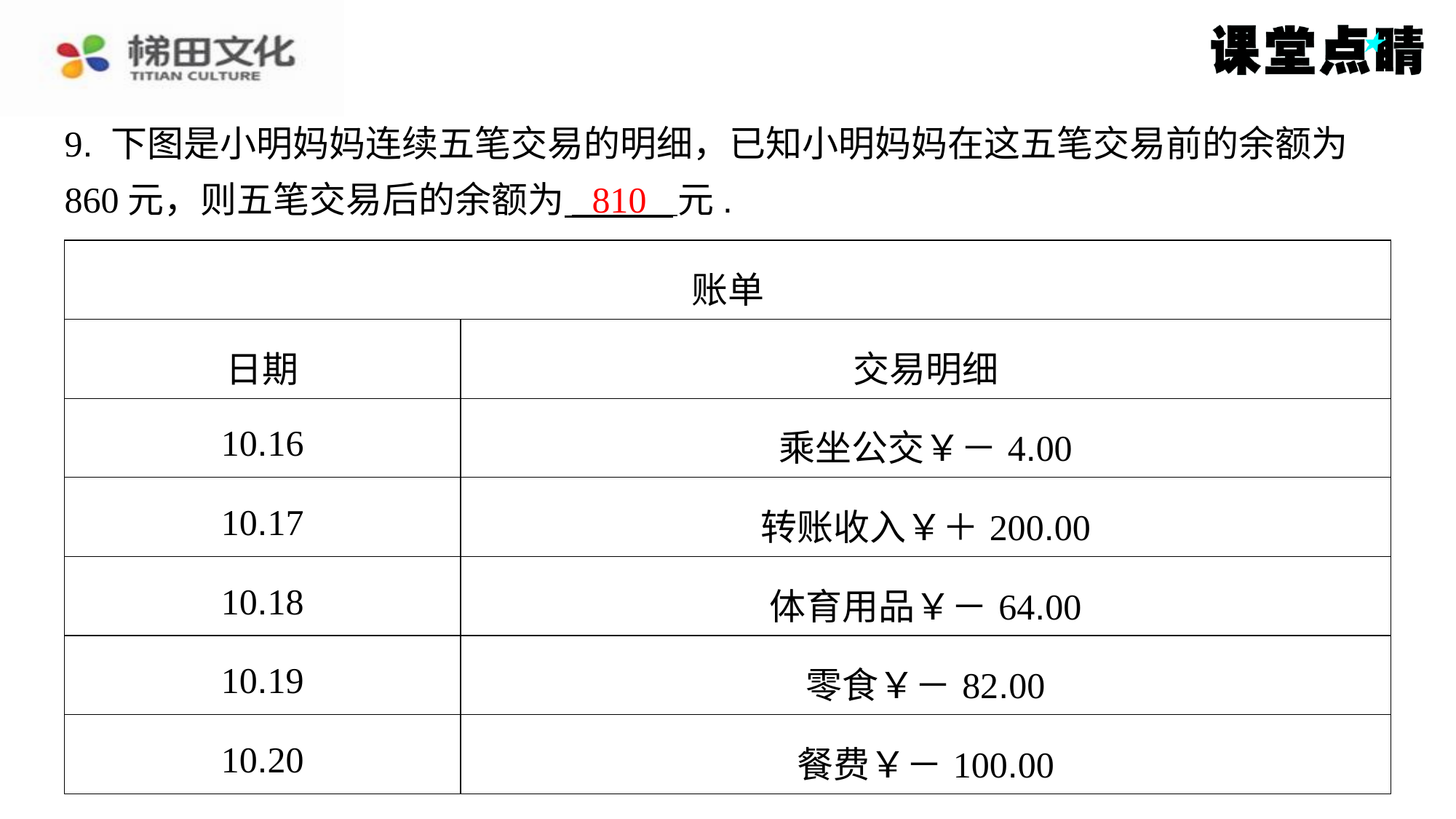

9. 下图是小明妈妈连续五笔交易的明细，已知小明妈妈在这五笔交易前的余额为
860元，则五笔交易后的余额为                 元.
810
| 账单 |  |
| --- | --- |
| 日期 | 交易明细 |
| 10.16 | 乘坐公交￥－4.00 |
| 10.17 | 转账收入￥＋200.00 |
| 10.18 | 体育用品￥－64.00 |
| 10.19 | 零食￥－82.00 |
| 10.20 | 餐费￥－100.00 |